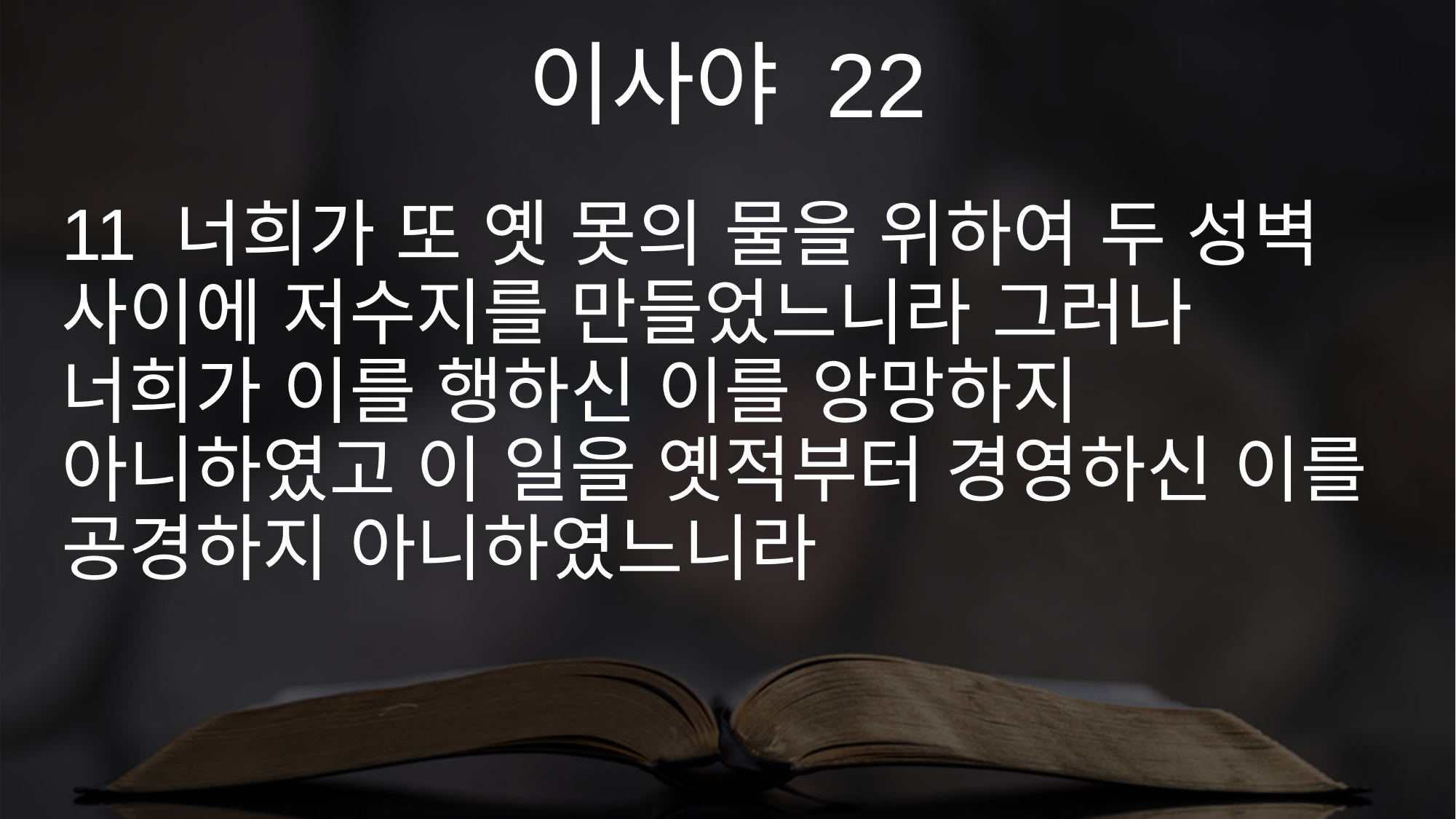

이사야 22
11 너희가 또 옛 못의 물을 위하여 두 성벽 사이에 저수지를 만들었느니라 그러나 너희가 이를 행하신 이를 앙망하지 아니하였고 이 일을 옛적부터 경영하신 이를 공경하지 아니하였느니라